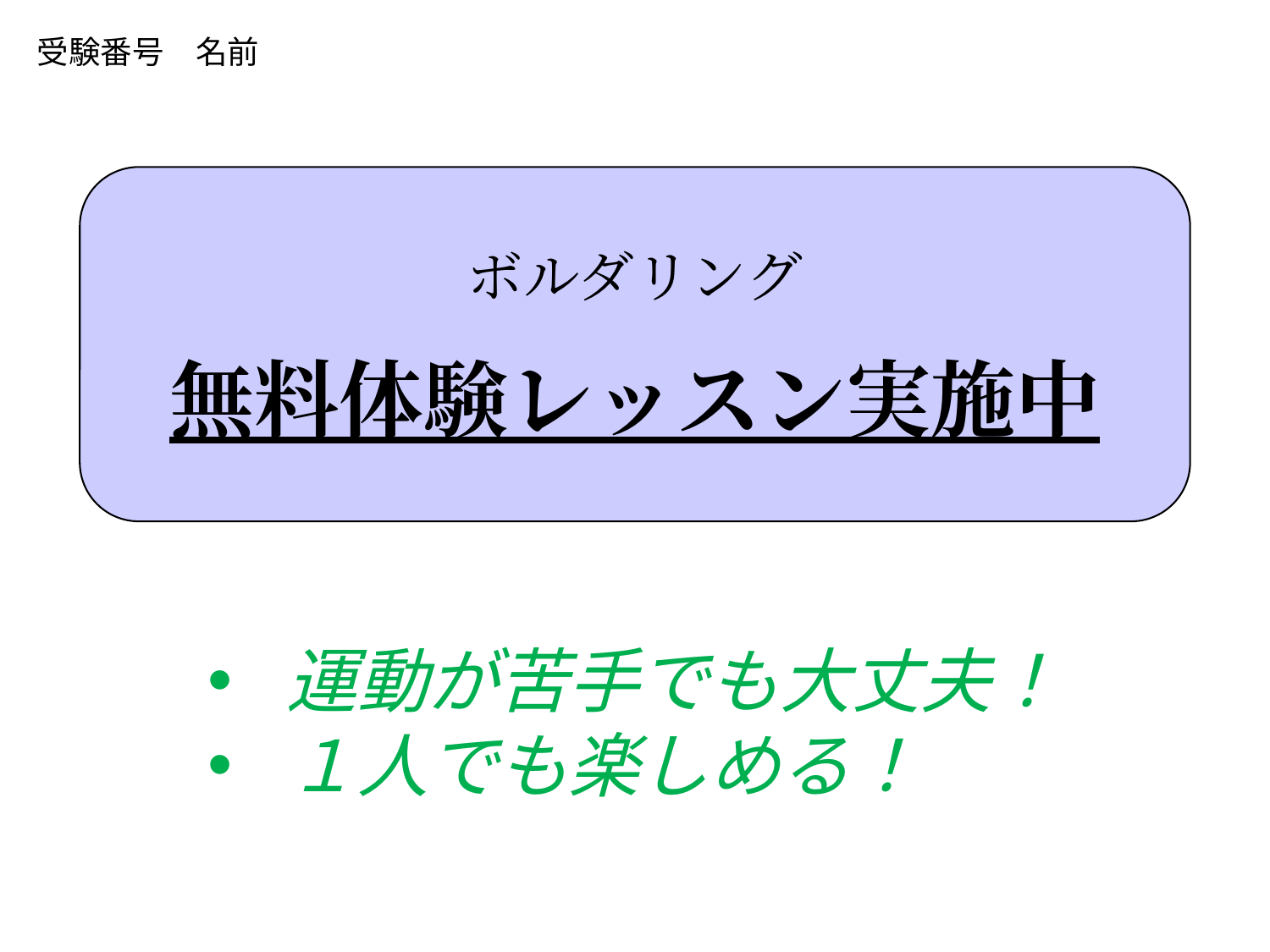

受験番号　名前
ボルダリング

無料体験レッスン実施中
運動が苦手でも大丈夫！
１人でも楽しめる！